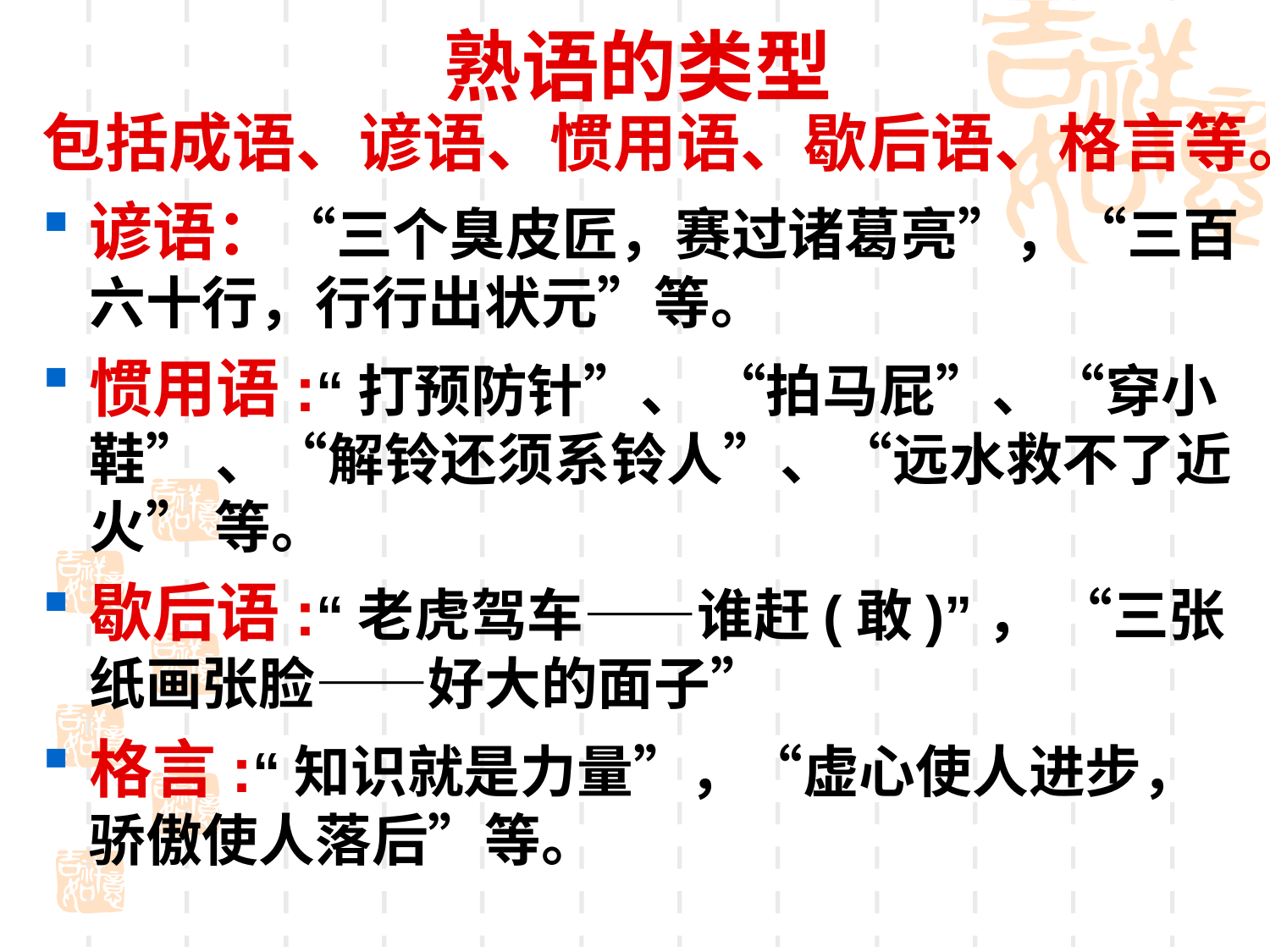

# 熟语的类型
包括成语、谚语、惯用语、歇后语、格言等。
谚语：“三个臭皮匠，赛过诸葛亮”，“三百六十行，行行出状元”等。
惯用语:“打预防针”、 “拍马屁”、“穿小鞋” 、“解铃还须系铃人”、“远水救不了近火” 等。
歇后语:“老虎驾车——谁赶(敢)”， “三张纸画张脸——好大的面子”
格言:“知识就是力量”，“虚心使人进步，骄傲使人落后”等。